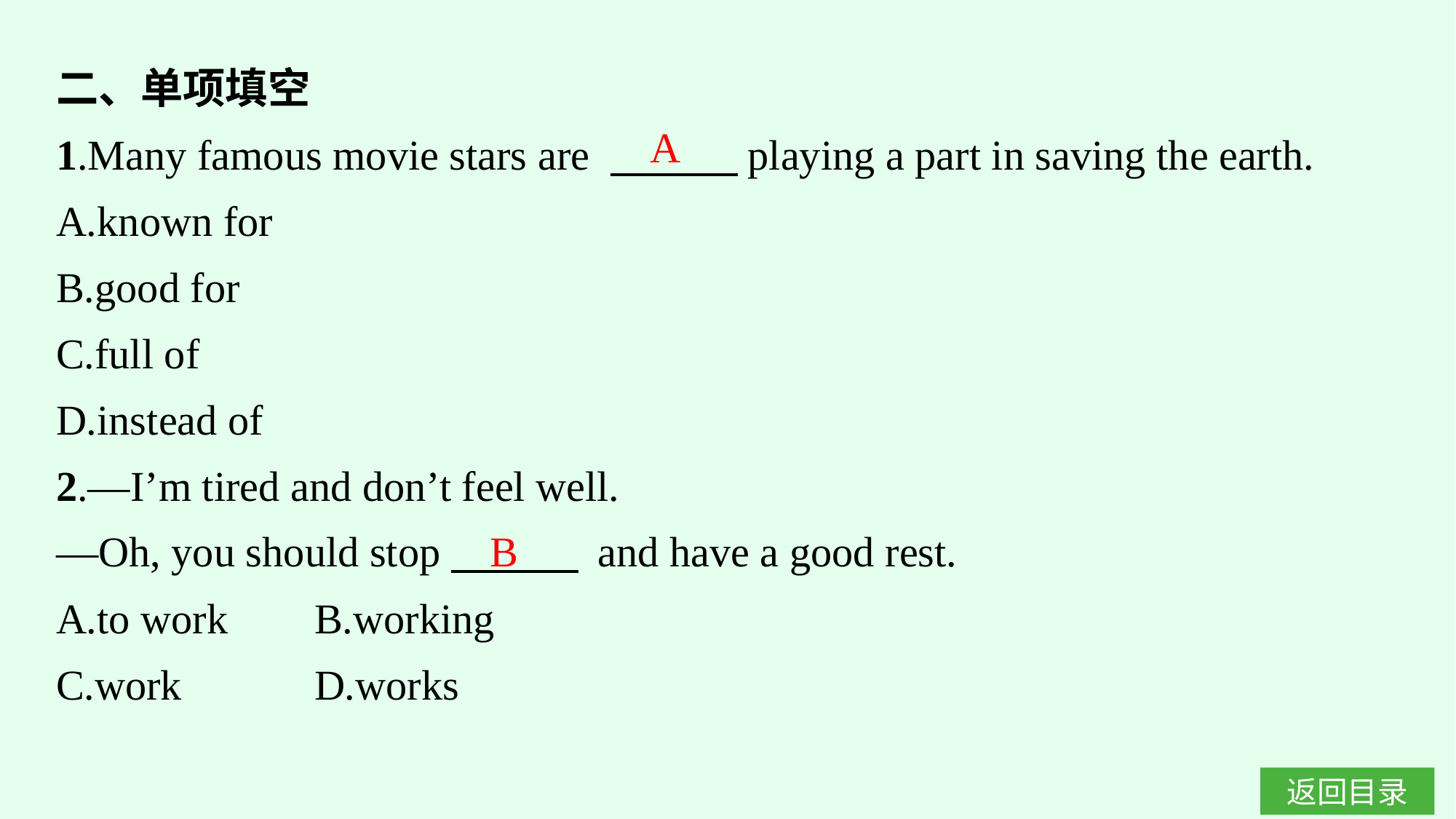

二、单项填空
1.Many famous movie stars are 　　　playing a part in saving the earth.
A.known for
B.good for
C.full of
D.instead of
2.—I’m tired and don’t feel well.
—Oh, you should stop　　　 and have a good rest.
A.to work	B.working
C.work		D.works
A
B